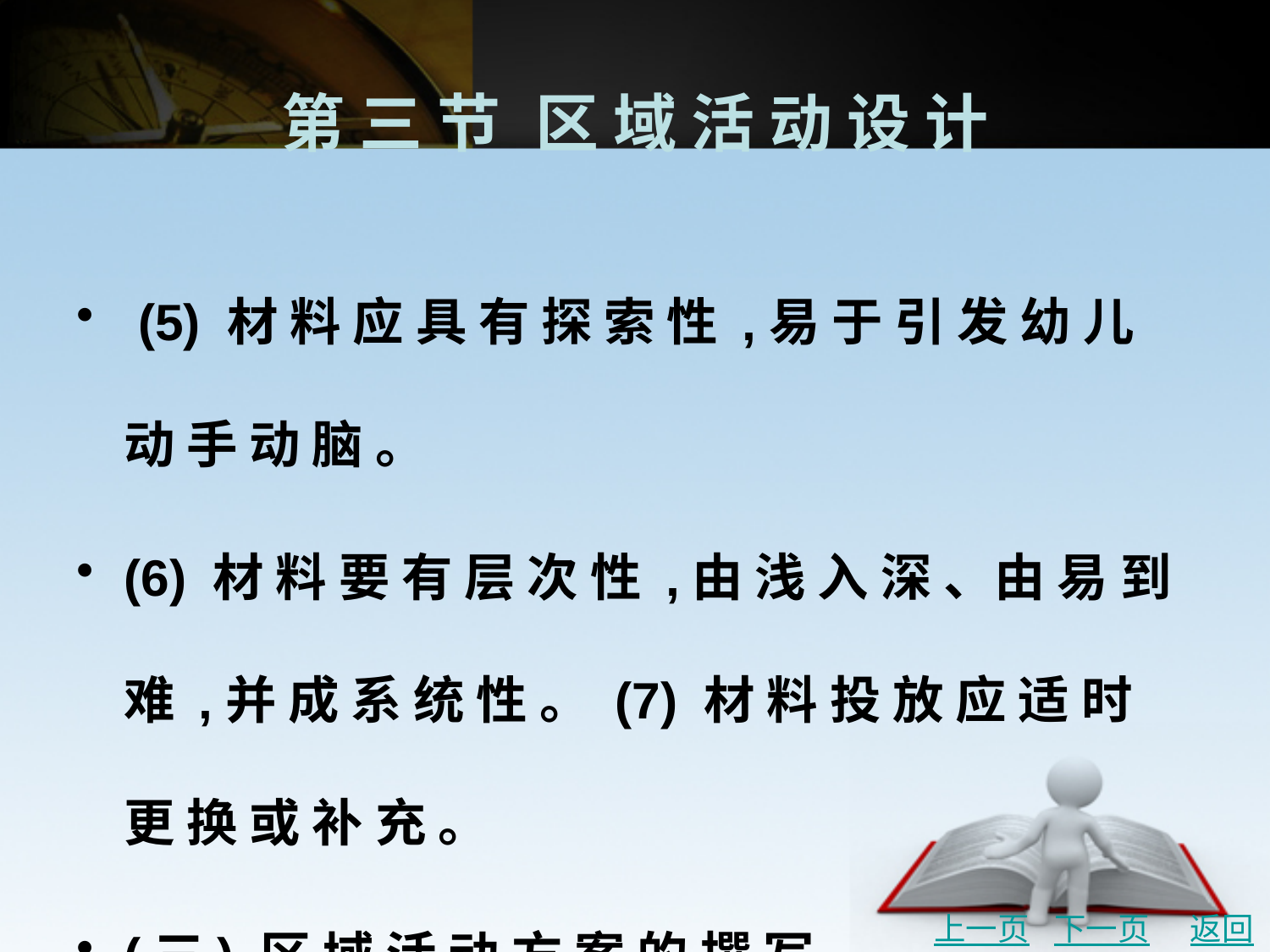

# 第 三 节	区 域 活 动 设 计
 (5) 材 料 应 具 有 探 索 性 ,易 于 引 发 幼 儿 动 手 动 脑 。
(6) 材 料 要 有 层 次 性 ,由 浅 入 深 、由 易 到 难 ,并 成 系 统 性 。 (7) 材 料 投 放 应 适 时 更 换 或 补 充 。
(三) 区 域 活 动 方 案 的 撰 写
区 域 活 动 方 案 的 撰 写 主 要 包 括 :区 域 活 动 名 称  (年 龄 班 )、 设 计 意 图 、 活 动 目 标 、 活 动 准 备 、重 点 指 导 区 域 、活 动 过 程  (开 始 环 节 、过 程 环 节 、结 束 环 节)。

上一页
下一页
返回